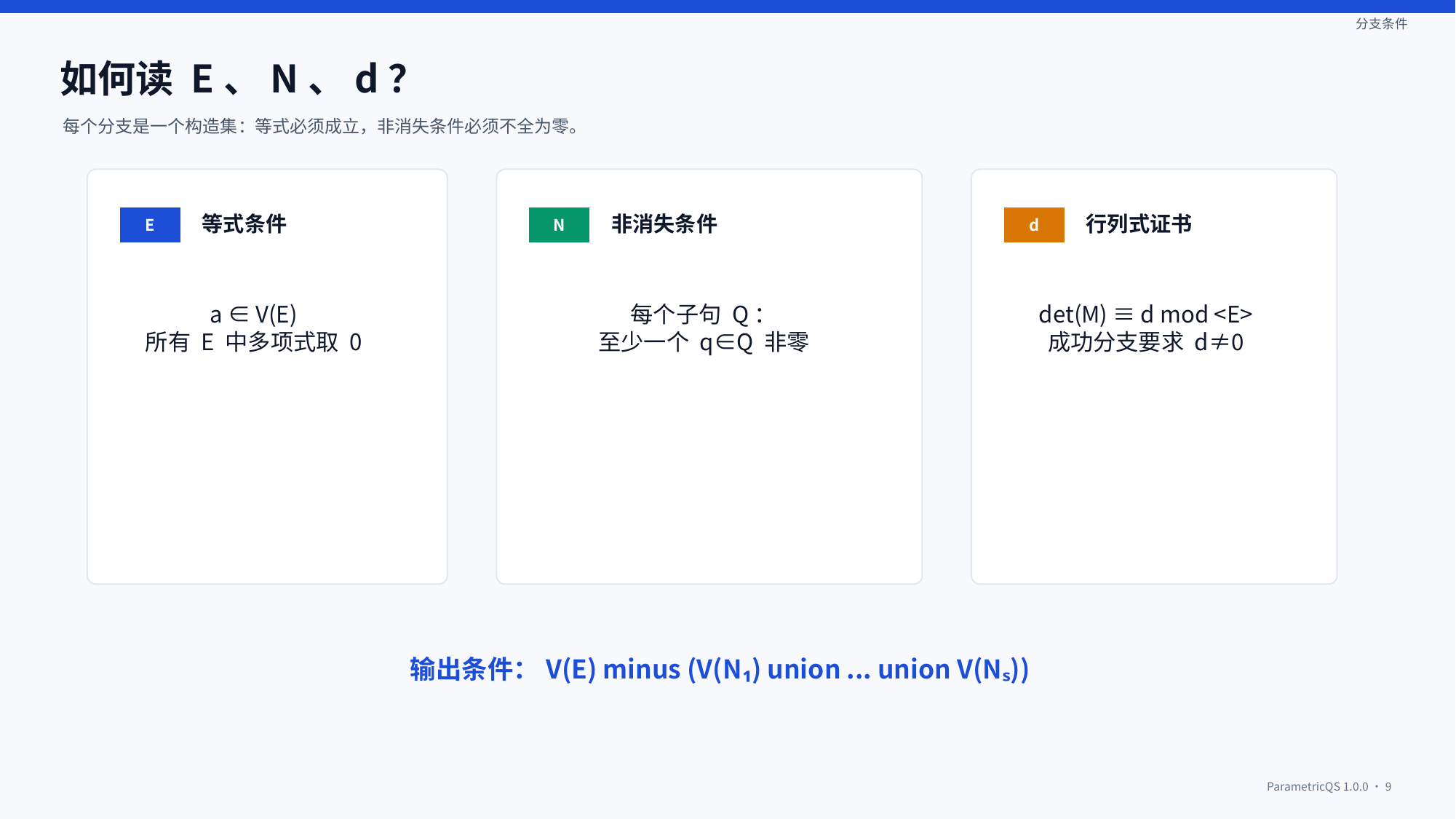

分支条件
如何读 E、N、d？
每个分支是一个构造集：等式必须成立，非消失条件必须不全为零。

E
N
d
等式条件
非消失条件
行列式证书
a ∈ V(E)
所有 E 中多项式取 0
每个子句 Q：
至少一个 q∈Q 非零
det(M) ≡ d mod <E>
成功分支要求 d≠0
输出条件：V(E) minus (V(N₁) union ... union V(Nₛ))
ParametricQS 1.0.0 · 9